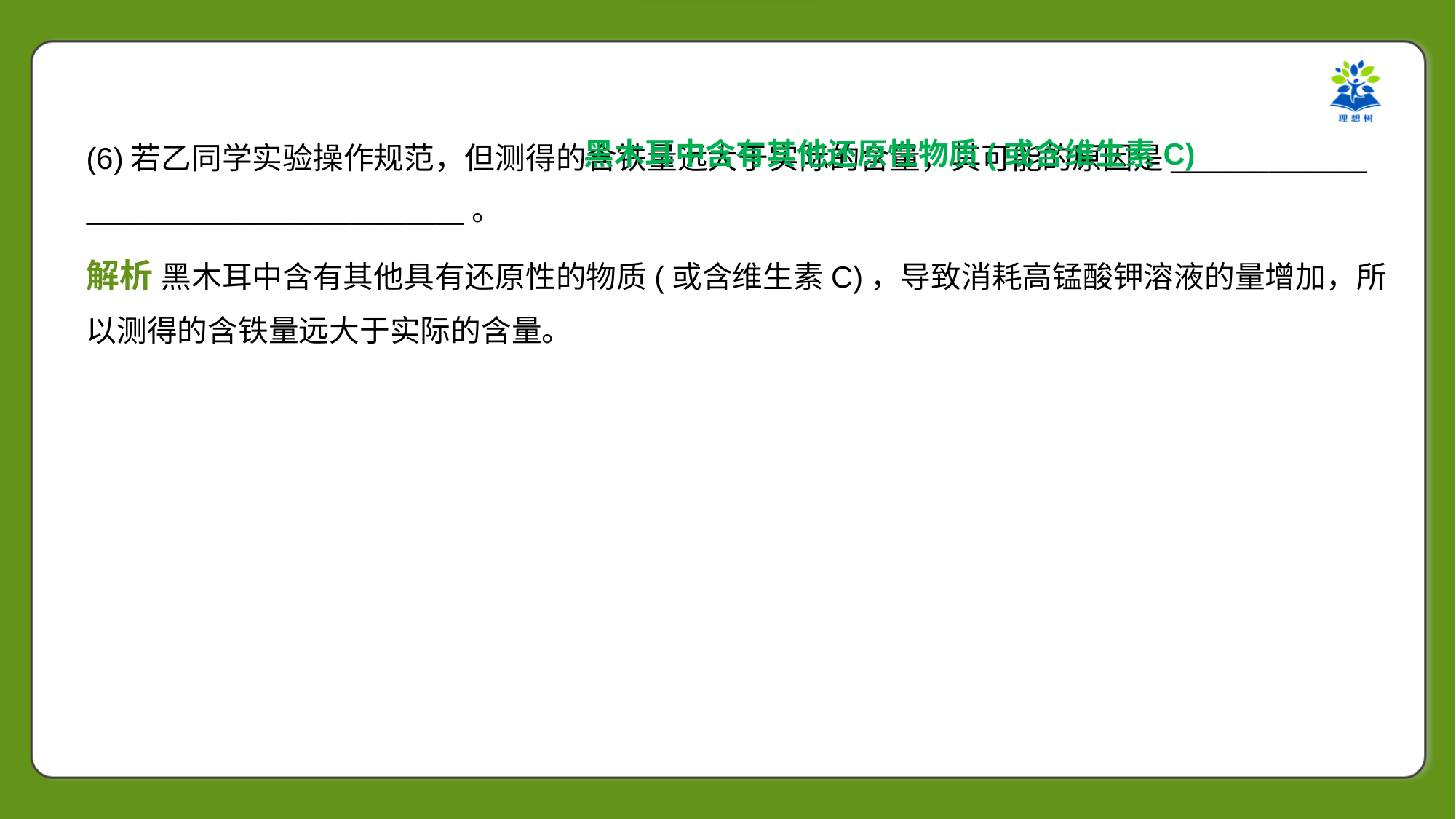

黑木耳中含有其他还原性物质(或含维生素C)
(6)若乙同学实验操作规范，但测得的含铁量远大于实际的含量，其可能的原因是______________
___________________________。
解析 黑木耳中含有其他具有还原性的物质(或含维生素C)，导致消耗高锰酸钾溶液的量增加，所
以测得的含铁量远大于实际的含量。